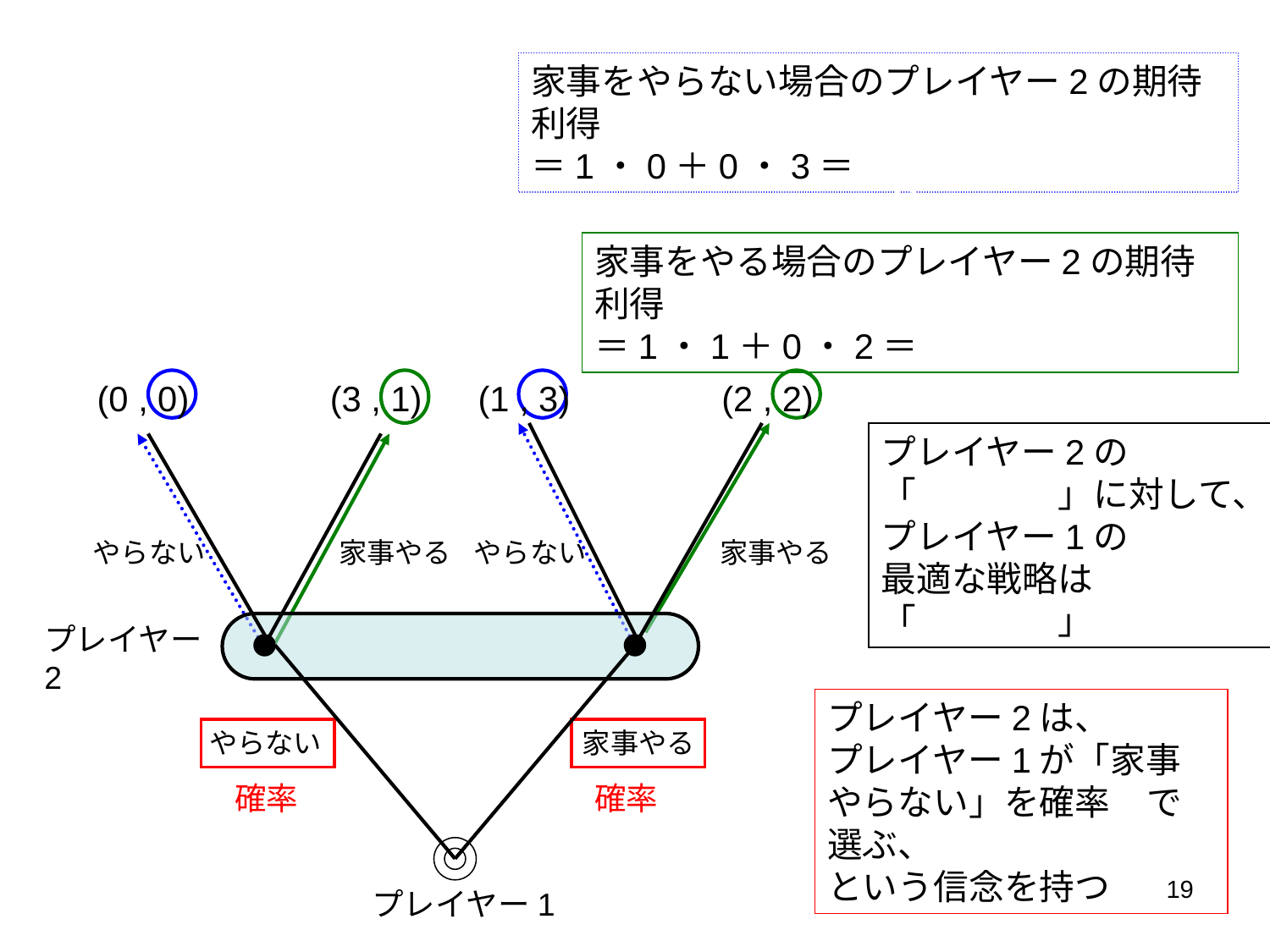

家事をやらない場合のプレイヤー2の期待利得
＝1・0＋0・3＝0
>
家事をやる場合のプレイヤー2の期待利得
＝1・1＋0・2＝1
(0 , 0)

(3 , 1)

(1 , 3)

(2 , 2)

プレイヤー2の
「家事やる」に対して、
プレイヤー1の
最適な戦略は
「やらない」

やらない
家事やる
やらない
家事やる
プレイヤー2

プレイヤー2は、
プレイヤー1が「家事やらない」を確率1で選ぶ、
という信念を持つ

やらない

家事やる
確率1
確率0

19
プレイヤー1